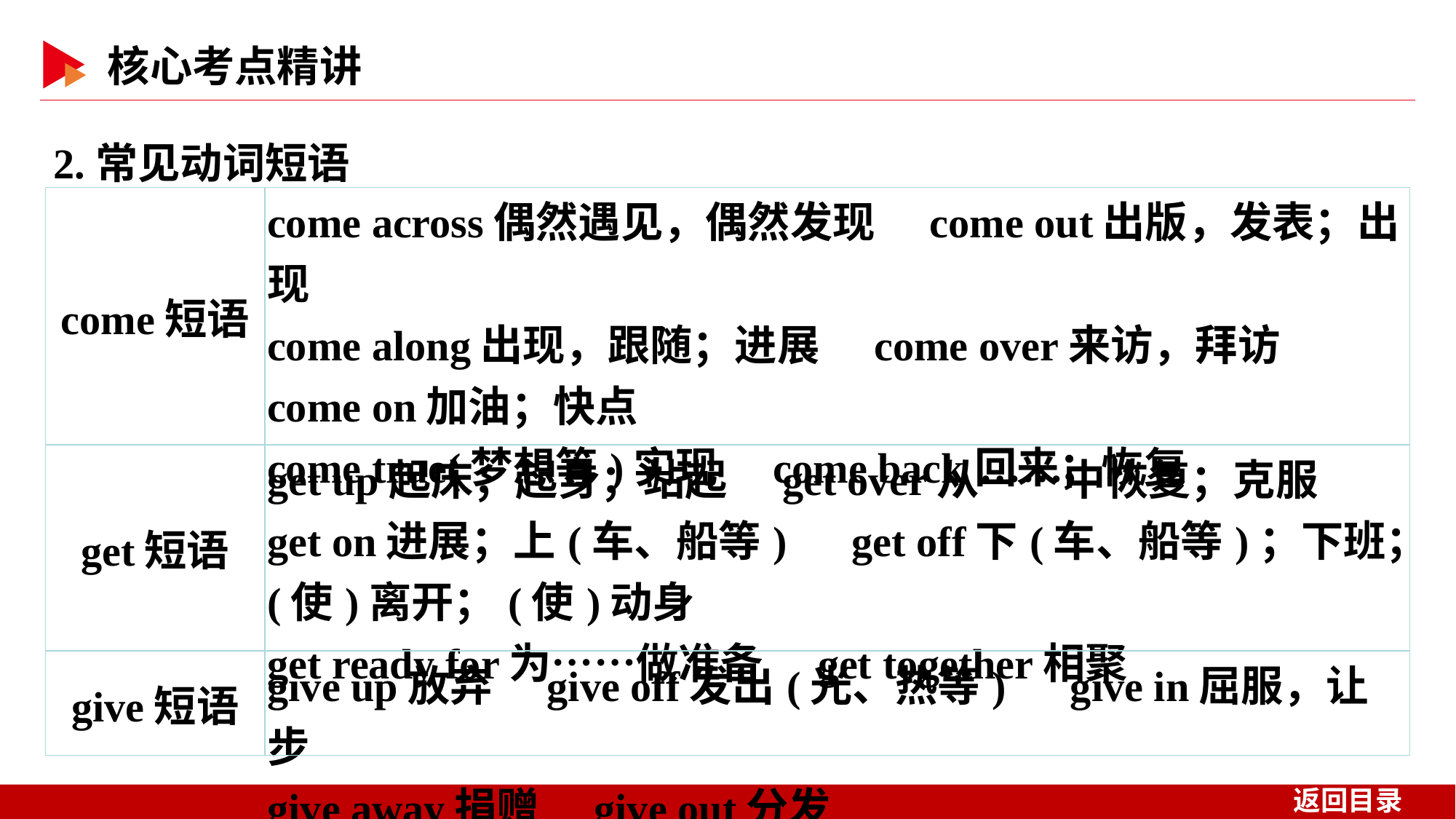

2.常见动词短语
| come短语 | come across偶然遇见，偶然发现　come out出版，发表；出现 come along出现，跟随；进展　come over来访，拜访　come on加油；快点 come true(梦想等)实现　come back回来；恢复 |
| --- | --- |
| get短语 | get up起床；起身；站起　get over从……中恢复；克服 get on进展；上(车、船等)　get off下(车、船等)；下班；(使)离开；(使)动身 get ready for为……做准备　get together相聚 |
| give短语 | give up放弃　give off发出(光、热等)　give in屈服，让步 give away捐赠　give out分发 |